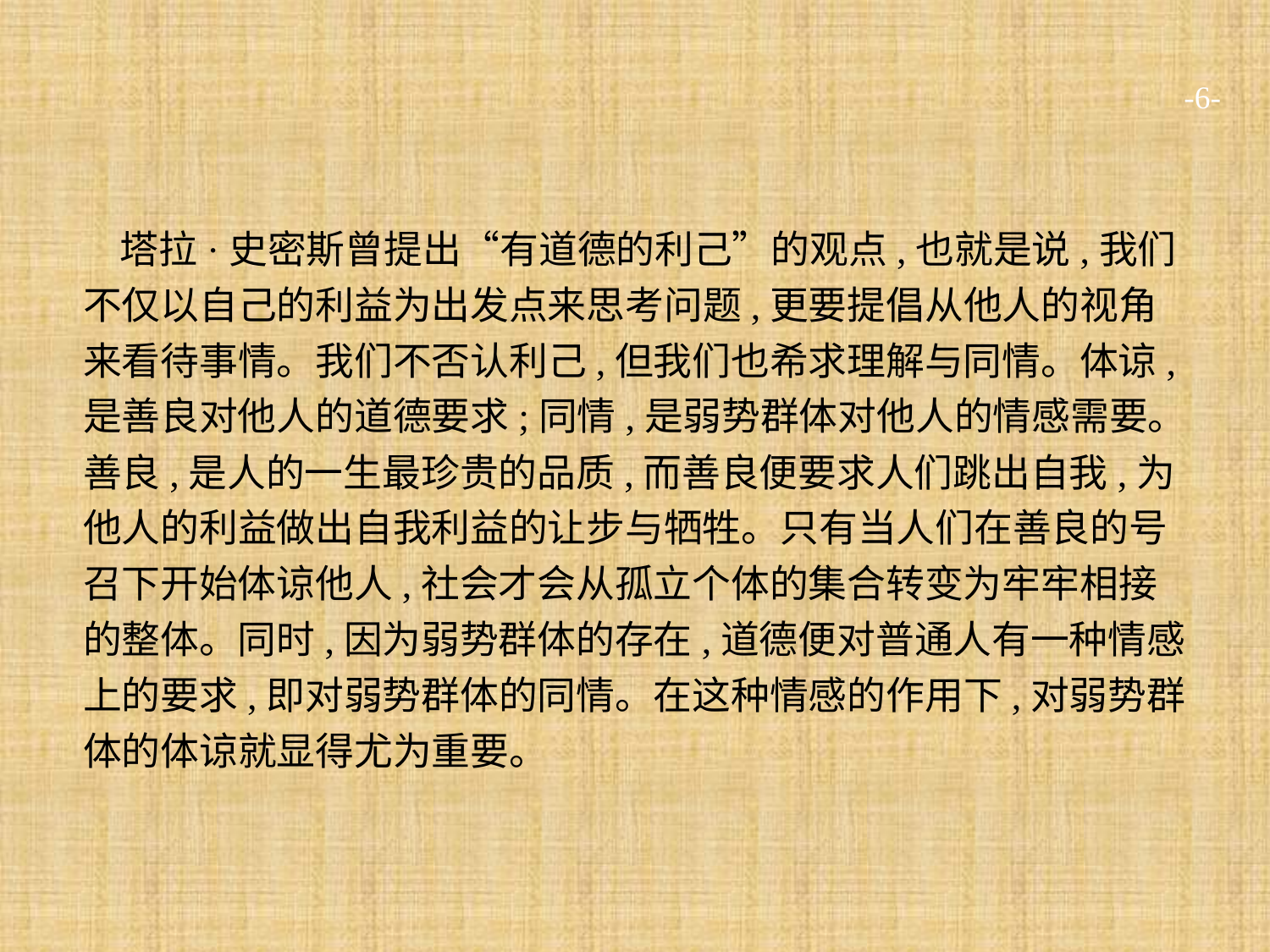

-6-
塔拉·史密斯曾提出“有道德的利己”的观点,也就是说,我们不仅以自己的利益为出发点来思考问题,更要提倡从他人的视角来看待事情。我们不否认利己,但我们也希求理解与同情。体谅,是善良对他人的道德要求;同情,是弱势群体对他人的情感需要。善良,是人的一生最珍贵的品质,而善良便要求人们跳出自我,为他人的利益做出自我利益的让步与牺牲。只有当人们在善良的号召下开始体谅他人,社会才会从孤立个体的集合转变为牢牢相接的整体。同时,因为弱势群体的存在,道德便对普通人有一种情感上的要求,即对弱势群体的同情。在这种情感的作用下,对弱势群体的体谅就显得尤为重要。